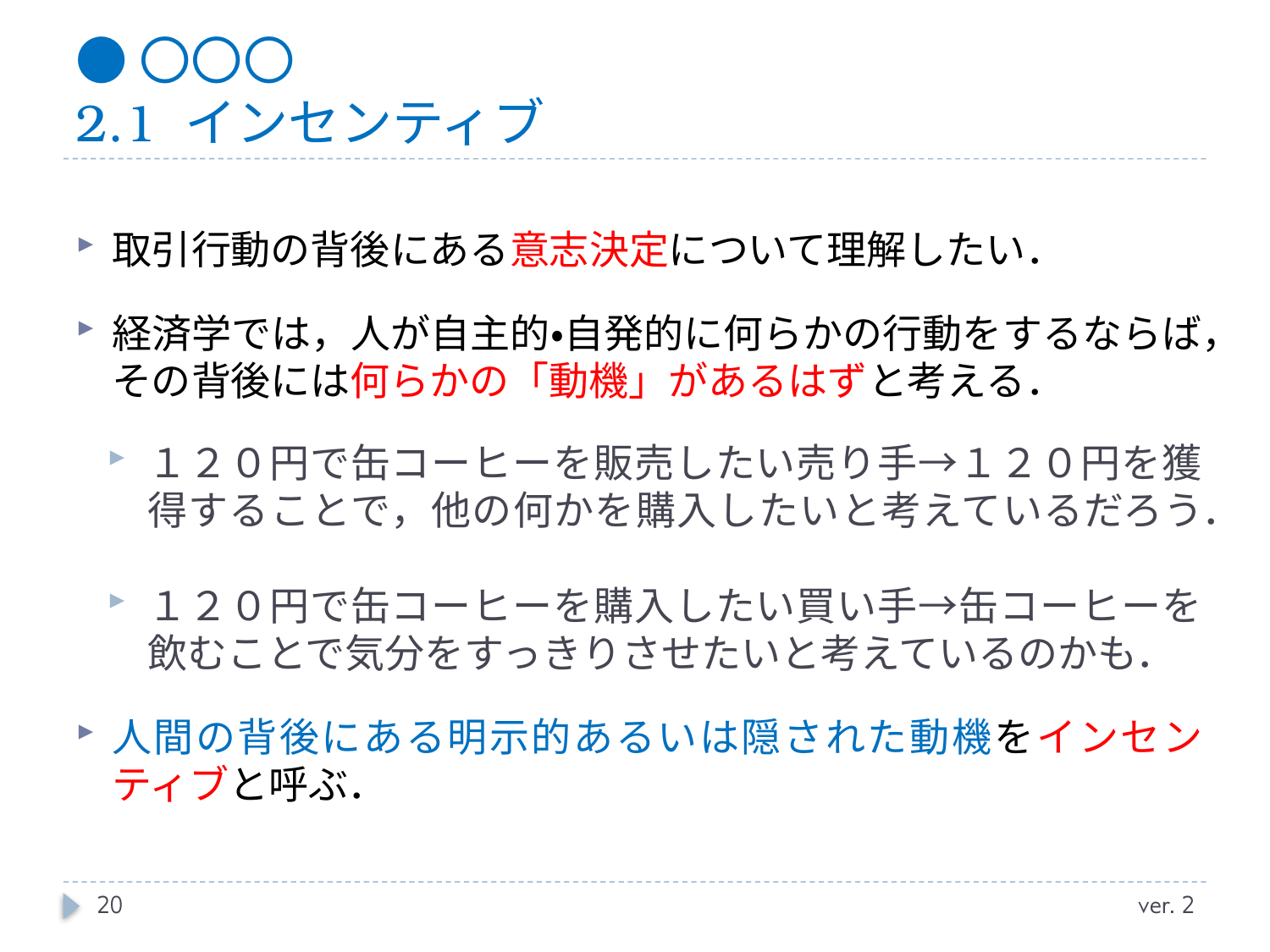

# ●〇〇〇 2.1 インセンティブ
取引行動の背後にある意志決定について理解したい．

経済学では，人が自主的・自発的に何らかの行動をするならば，その背後には何らかの「動機」があるはずと考える．

１２０円で缶コーヒーを販売したい売り手→１２０円を獲得することで，他の何かを購入したいと考えているだろう．

１２０円で缶コーヒーを購入したい買い手→缶コーヒーを飲むことで気分をすっきりさせたいと考えているのかも．

人間の背後にある明示的あるいは隠された動機をインセンティブと呼ぶ．

20
ver. 2